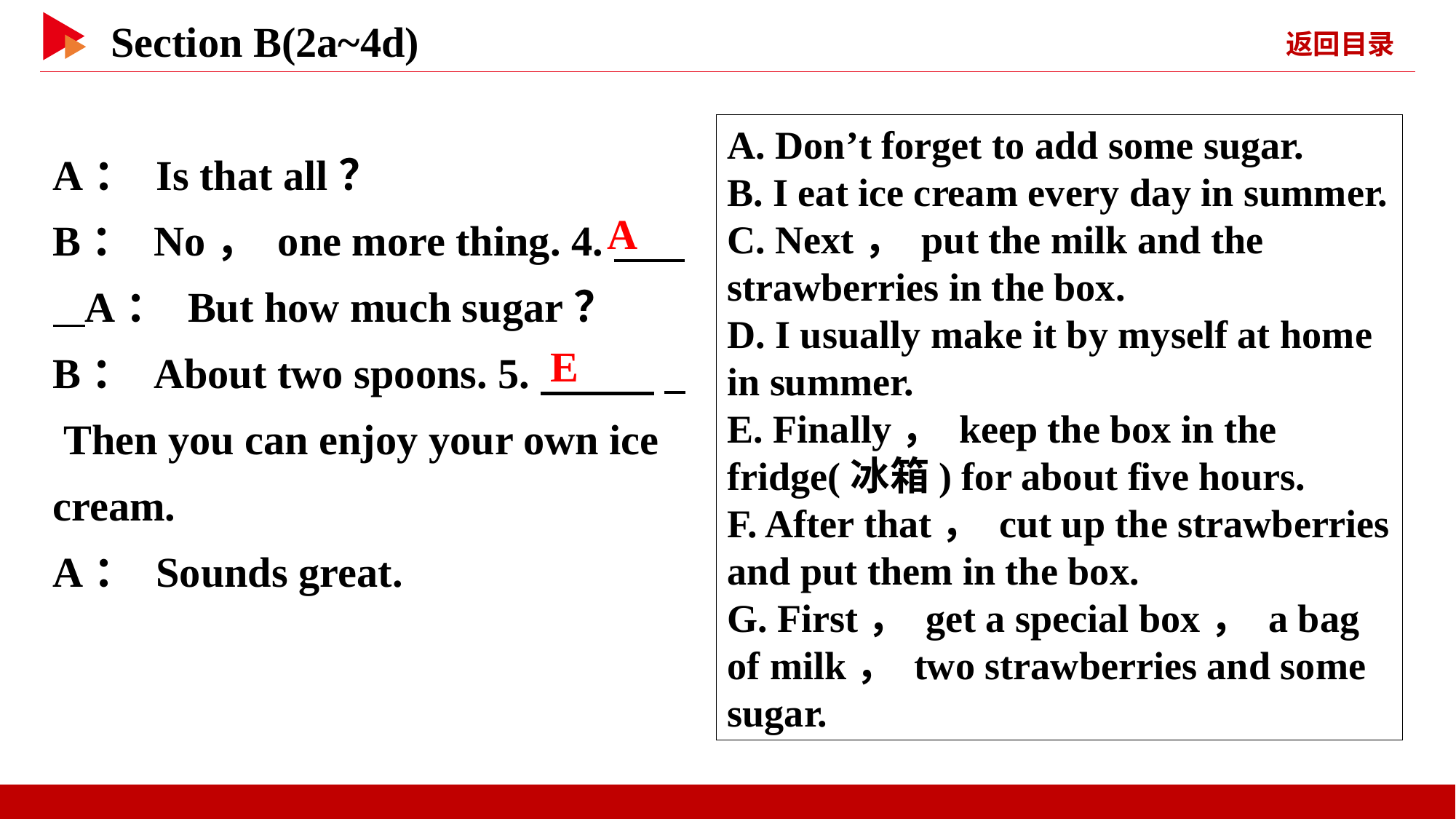

A. Don’t forget to add some sugar.
B. I eat ice cream every day in summer.
C. Next， put the milk and the strawberries in the box.
D. I usually make it by myself at home in summer.
E. Finally， keep the box in the fridge(冰箱) for about five hours.
F. After that， cut up the strawberries and put them in the box.
G. First， get a special box， a bag of milk， two strawberries and some sugar.
A： Is that all？
B： No， one more thing. 4.　    _ A： But how much sugar？
B： About two spoons. 5.　  　 _
 Then you can enjoy your own ice cream.
A： Sounds great.
A
E